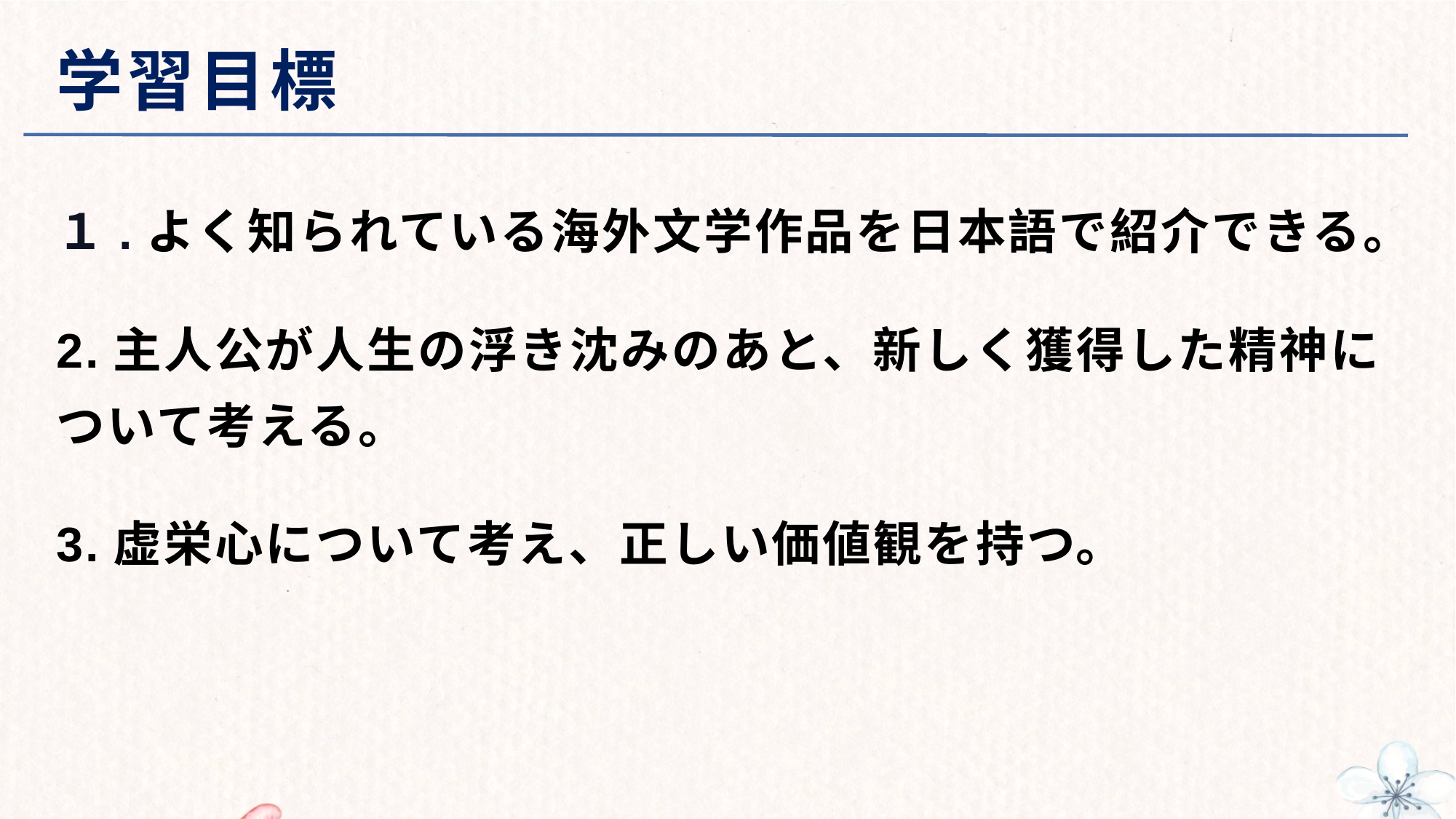

# 学習目標
１.よく知られている海外文学作品を日本語で紹介できる。
2.主人公が人生の浮き沈みのあと、新しく獲得した精神について考える。
3.虚栄心について考え、正しい価値観を持つ。